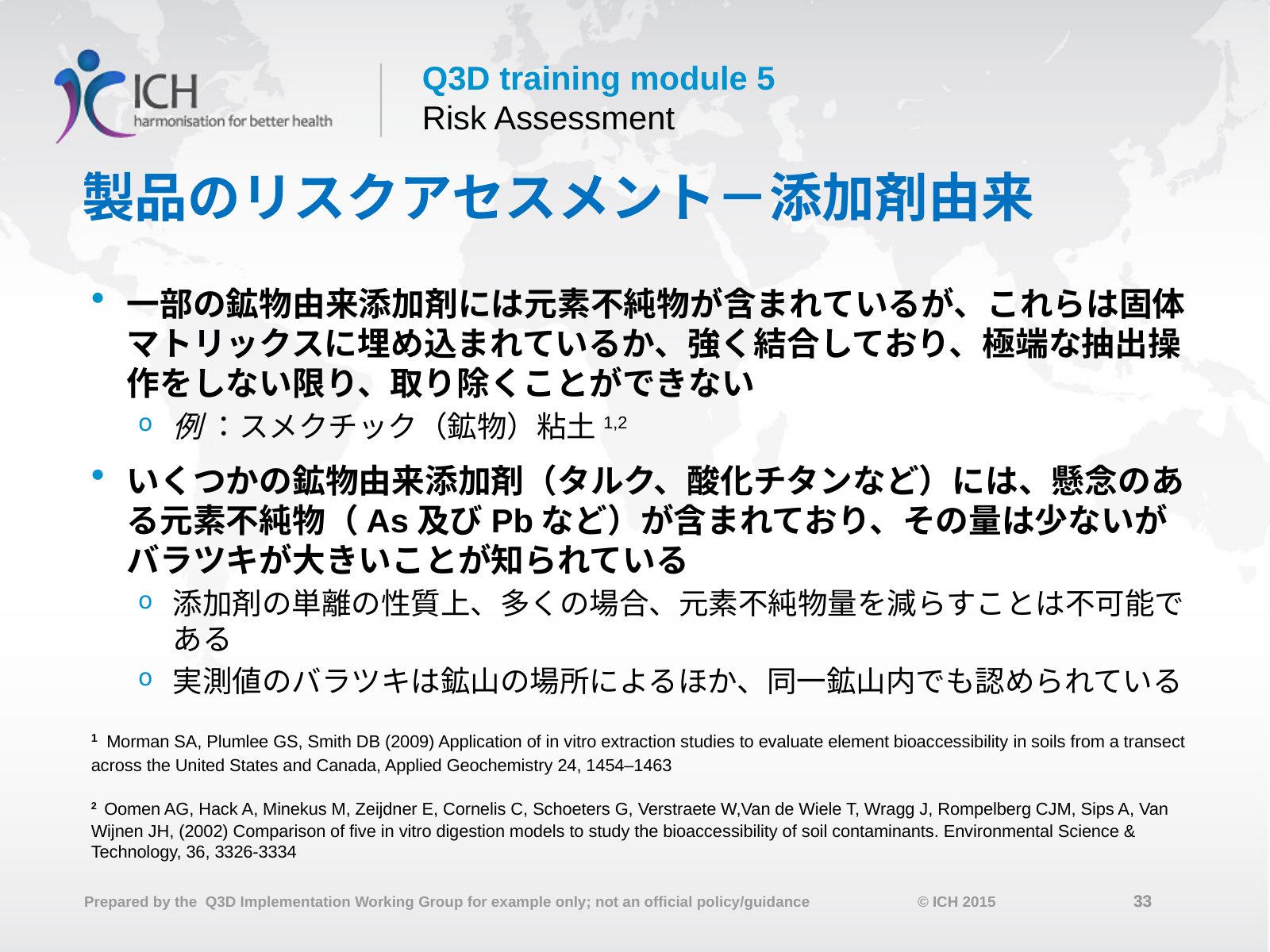

# 製品のリスクアセスメント－添加剤由来
一部の鉱物由来添加剤には元素不純物が含まれているが、これらは固体マトリックスに埋め込まれているか、強く結合しており、極端な抽出操作をしない限り、取り除くことができない
例 ：スメクチック（鉱物）粘土1,2
いくつかの鉱物由来添加剤（タルク、酸化チタンなど）には、懸念のある元素不純物（As及びPbなど）が含まれており、その量は少ないがバラツキが大きいことが知られている
添加剤の単離の性質上、多くの場合、元素不純物量を減らすことは不可能である
実測値のバラツキは鉱山の場所によるほか、同一鉱山内でも認められている
1 Morman SA, Plumlee GS, Smith DB (2009) Application of in vitro extraction studies to evaluate element bioaccessibility in soils from a transect across the United States and Canada, Applied Geochemistry 24, 1454–1463
2 Oomen AG, Hack A, Minekus M, Zeijdner E, Cornelis C, Schoeters G, Verstraete W,Van de Wiele T, Wragg J, Rompelberg CJM, Sips A, Van Wijnen JH, (2002) Comparison of five in vitro digestion models to study the bioaccessibility of soil contaminants. Environmental Science & Technology, 36, 3326-3334